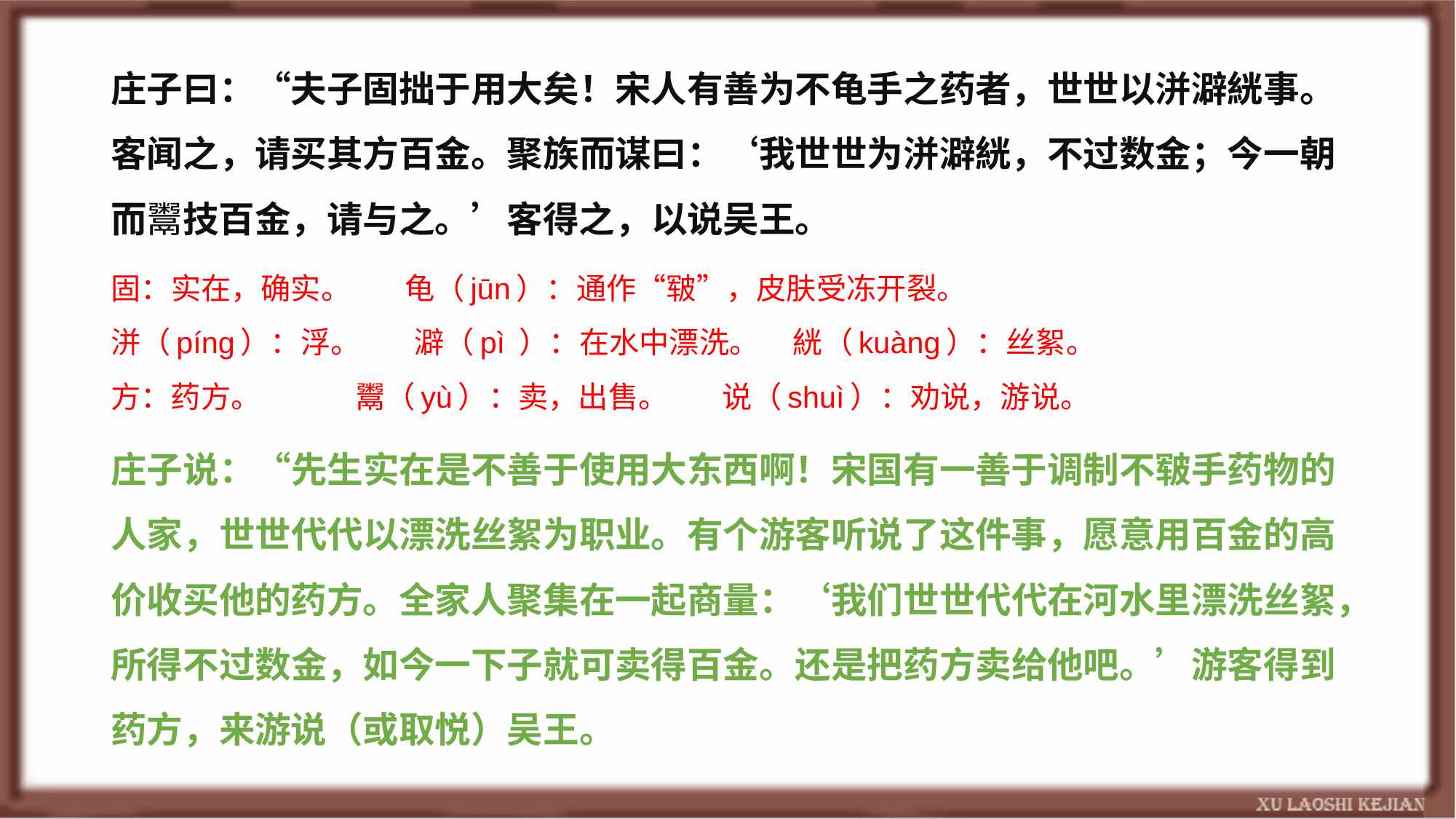

庄子曰：“夫子固拙于用大矣！宋人有善为不龟手之药者，世世以洴澼絖事。客闻之，请买其方百金。聚族而谋曰：‘我世世为洴澼絖，不过数金；今一朝而鬻技百金，请与之。’客得之，以说吴王。
固：实在，确实。        龟（jūn）：通作“皲”，皮肤受冻开裂。
洴（píng）：浮。        澼（pì ）：在水中漂洗。     絖（kuàng）：丝絮。
方：药方。              鬻（yù）：卖，出售。        说（shuì）：劝说，游说。
庄子说：“先生实在是不善于使用大东西啊！宋国有一善于调制不皲手药物的人家，世世代代以漂洗丝絮为职业。有个游客听说了这件事，愿意用百金的高价收买他的药方。全家人聚集在一起商量：‘我们世世代代在河水里漂洗丝絮，所得不过数金，如今一下子就可卖得百金。还是把药方卖给他吧。’游客得到药方，来游说（或取悦）吴王。